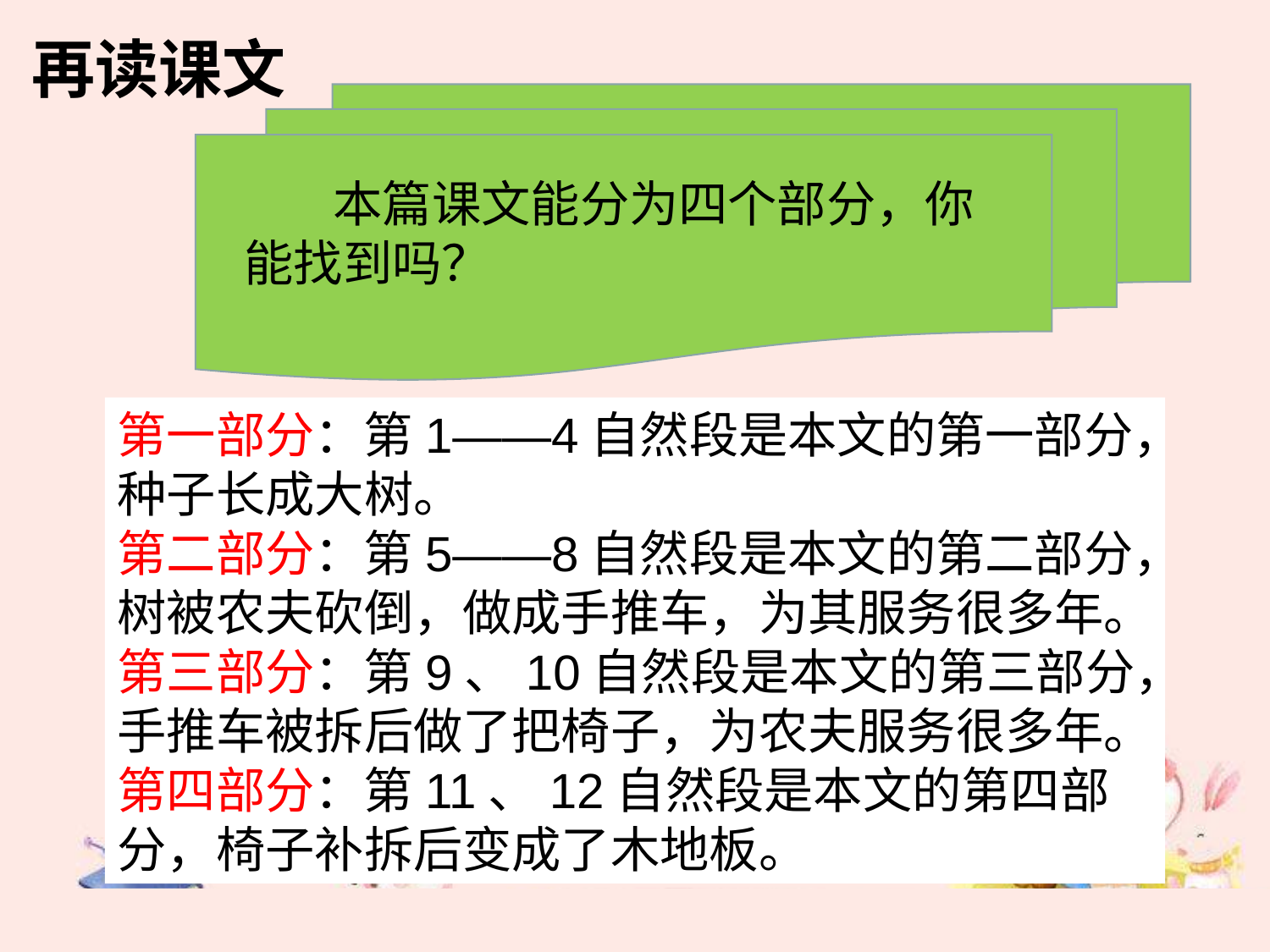

再读课文

       本篇课文能分为四个部分，你能找到吗？
第一部分：第1——4自然段是本文的第一部分，种子长成大树。
第二部分：第5——8自然段是本文的第二部分，树被农夫砍倒，做成手推车，为其服务很多年。
第三部分：第9、10自然段是本文的第三部分，手推车被拆后做了把椅子，为农夫服务很多年。
第四部分：第11、12自然段是本文的第四部分，椅子补拆后变成了木地板。